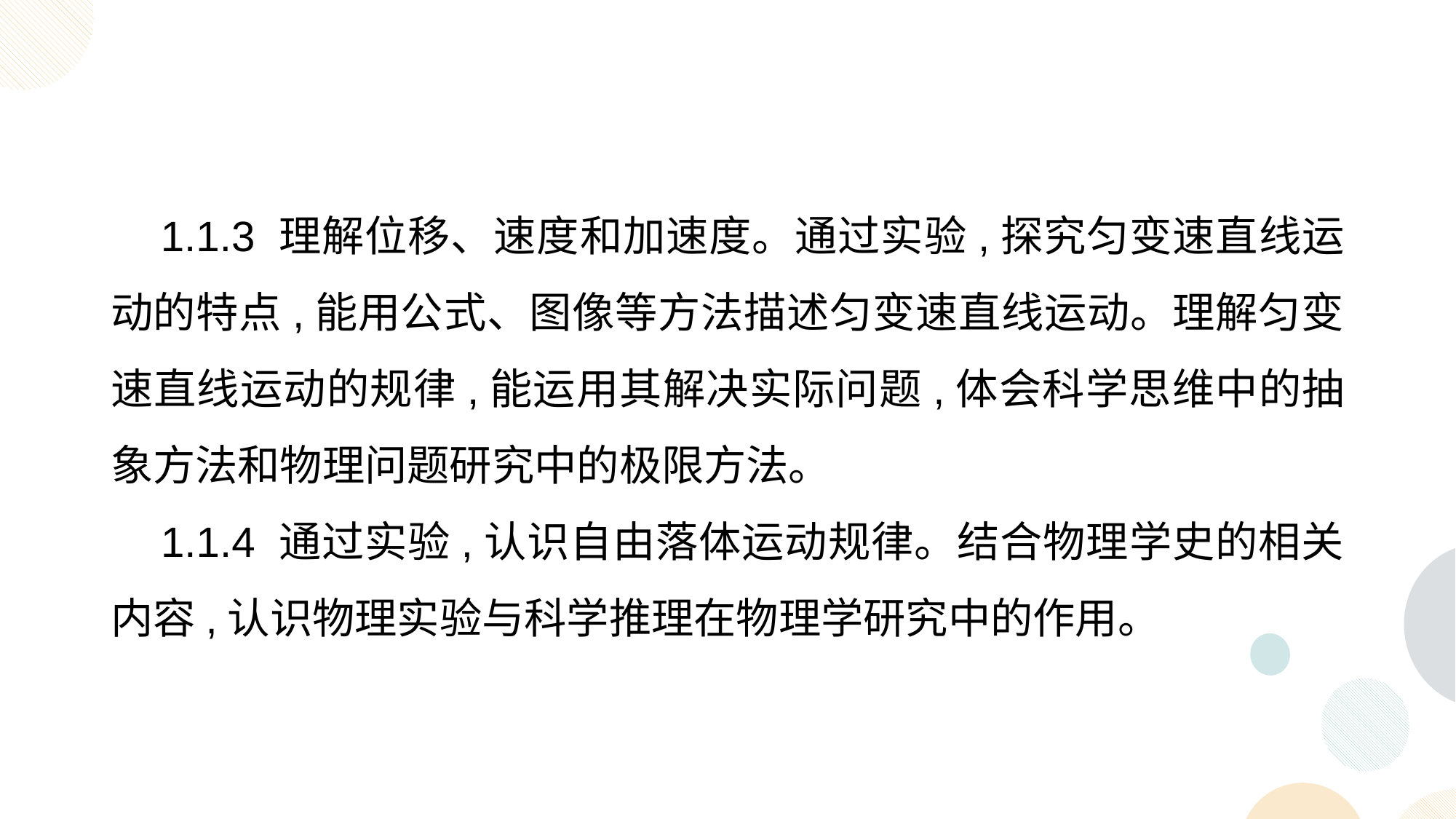

1.1.3 理解位移、速度和加速度。通过实验,探究匀变速直线运动的特点,能用公式、图像等方法描述匀变速直线运动。理解匀变速直线运动的规律,能运用其解决实际问题,体会科学思维中的抽象方法和物理问题研究中的极限方法。
    1.1.4 通过实验,认识自由落体运动规律。结合物理学史的相关内容,认识物理实验与科学推理在物理学研究中的作用。